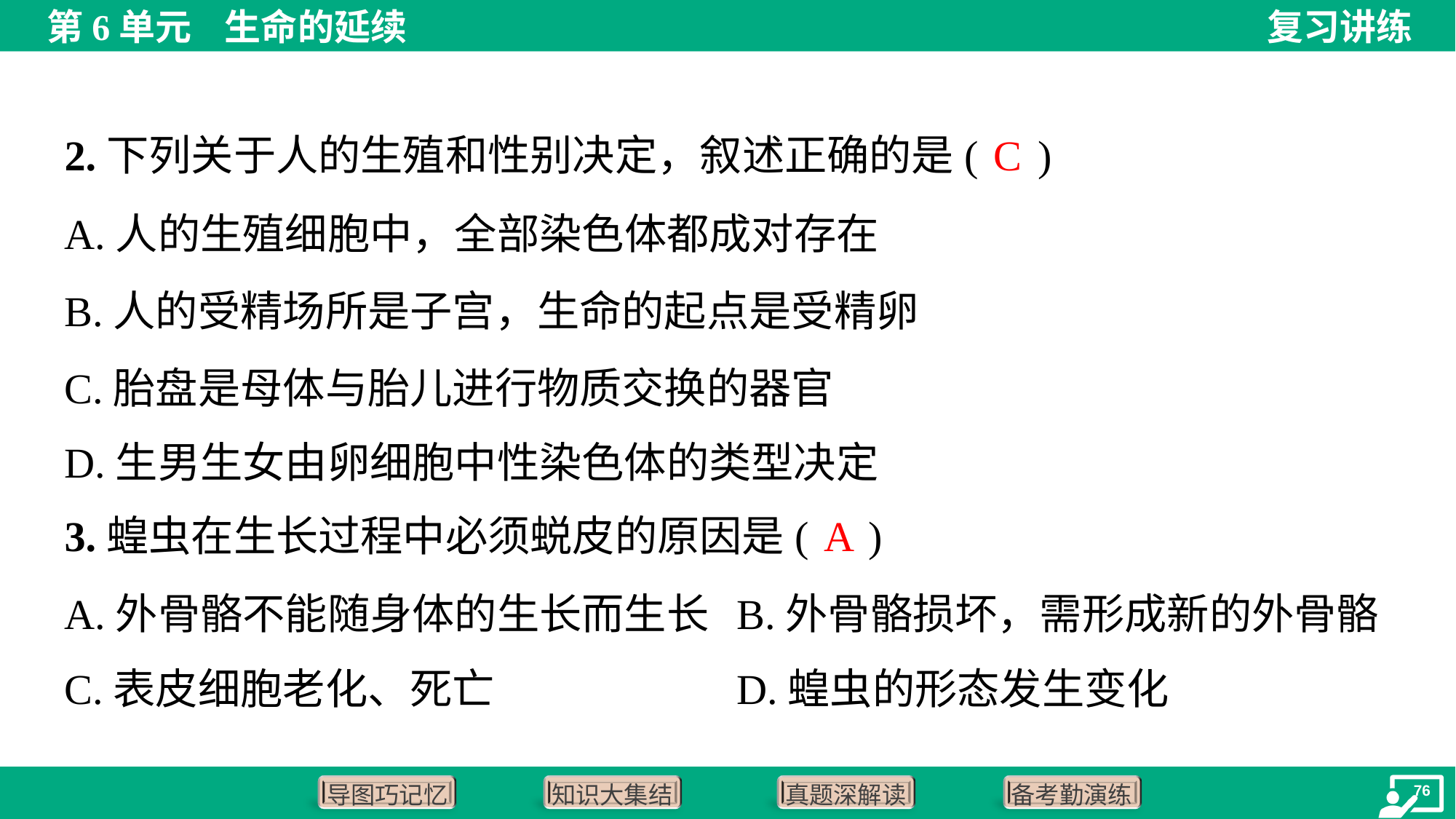

C
2.下列关于人的生殖和性别决定，叙述正确的是(     )
A.人的生殖细胞中，全部染色体都成对存在
B.人的受精场所是子宫，生命的起点是受精卵
C.胎盘是母体与胎儿进行物质交换的器官
D.生男生女由卵细胞中性染色体的类型决定
A
3.蝗虫在生长过程中必须蜕皮的原因是(     )
A.外骨骼不能随身体的生长而生长	B.外骨骼损坏，需形成新的外骨骼
C.表皮细胞老化、死亡	D.蝗虫的形态发生变化